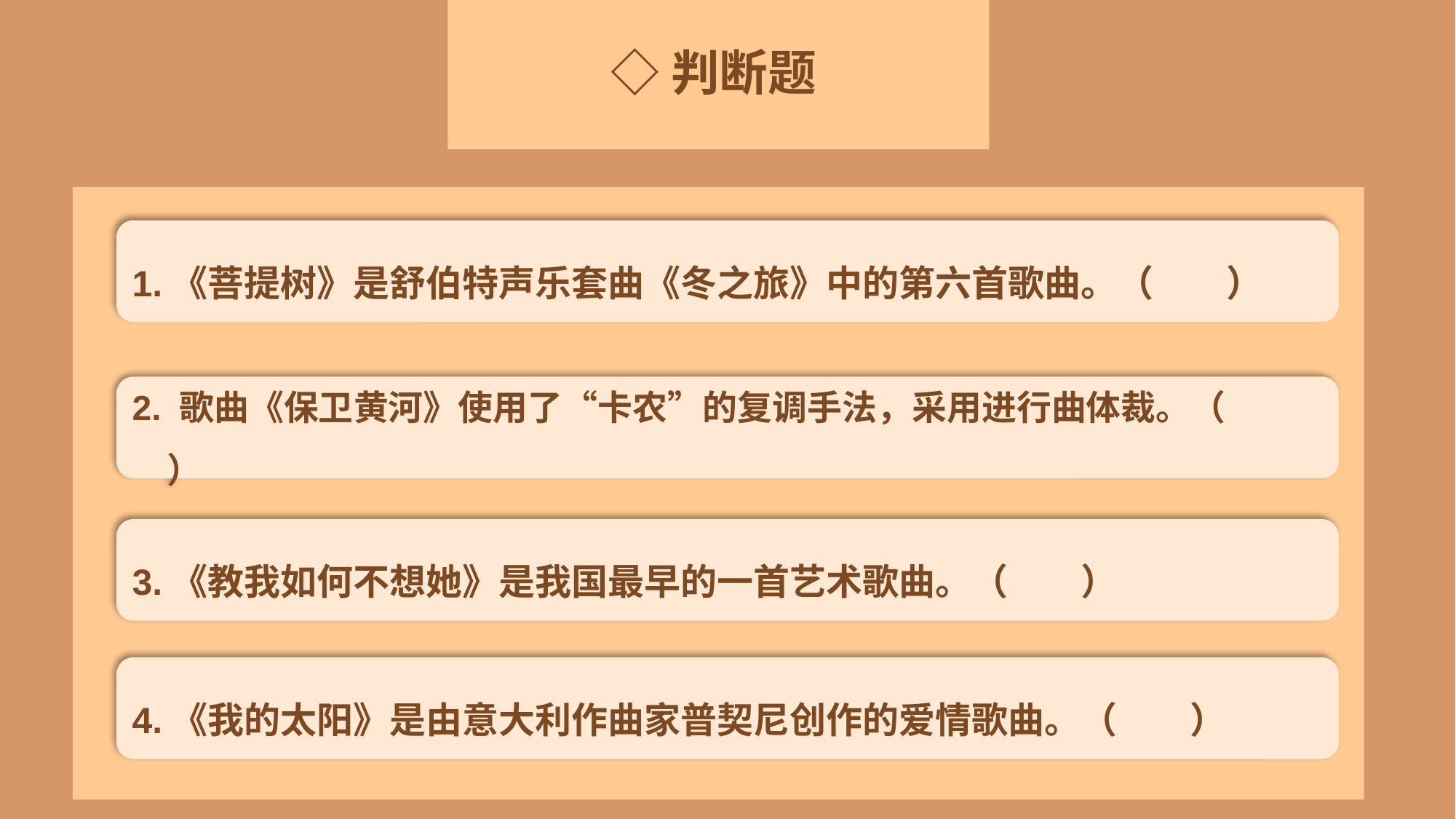

◇判断题

1.《菩提树》是舒伯特声乐套曲《冬之旅》中的第六首歌曲。（　　）
2. 歌曲《保卫黄河》使用了“卡农”的复调手法，采用进行曲体裁。（　　）
3.《教我如何不想她》是我国最早的一首艺术歌曲。（　　）
4.《我的太阳》是由意大利作曲家普契尼创作的爱情歌曲。（　　）